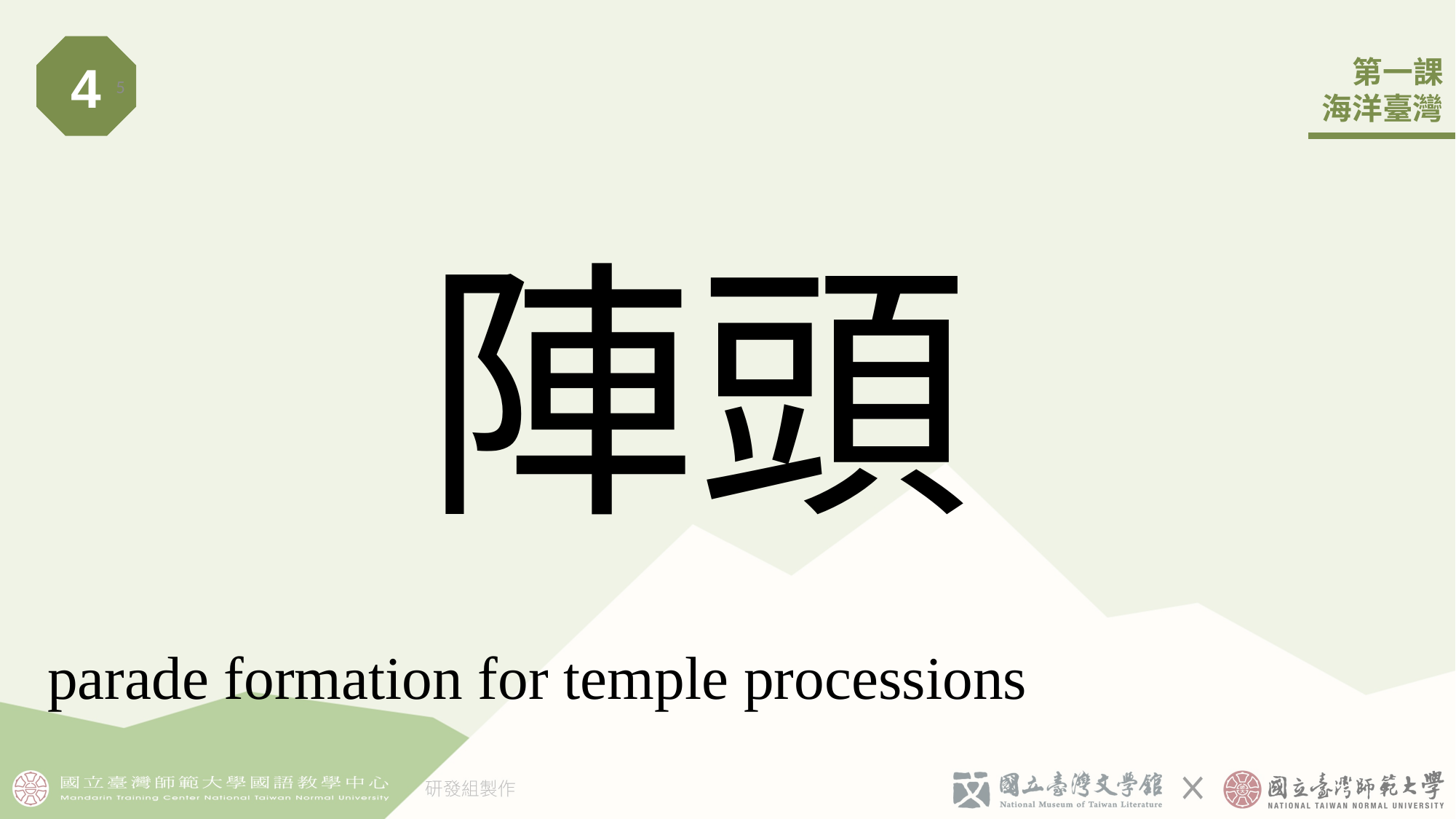

4
5
# 陣頭
parade formation for temple processions